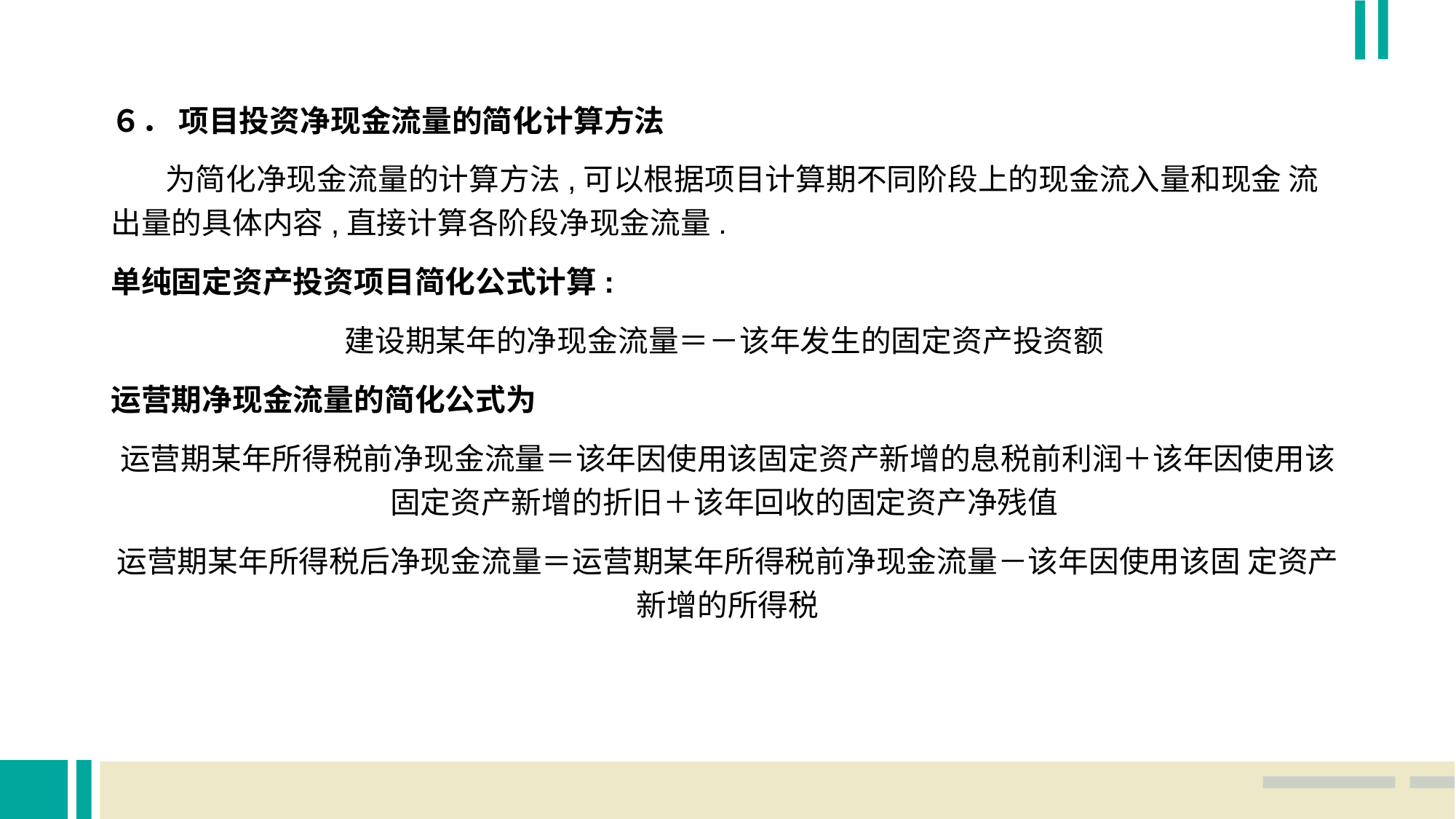

６． 项目投资净现金流量的简化计算方法
       为简化净现金流量的计算方法,可以根据项目计算期不同阶段上的现金流入量和现金 流出量的具体内容,直接计算各阶段净现金流量.
单纯固定资产投资项目简化公式计算:
建设期某年的净现金流量＝－该年发生的固定资产投资额
运营期净现金流量的简化公式为
运营期某年所得税前净现金流量＝该年因使用该固定资产新增的息税前利润＋该年因使用该固定资产新增的折旧＋该年回收的固定资产净残值
运营期某年所得税后净现金流量＝运营期某年所得税前净现金流量－该年因使用该固 定资产新增的所得税